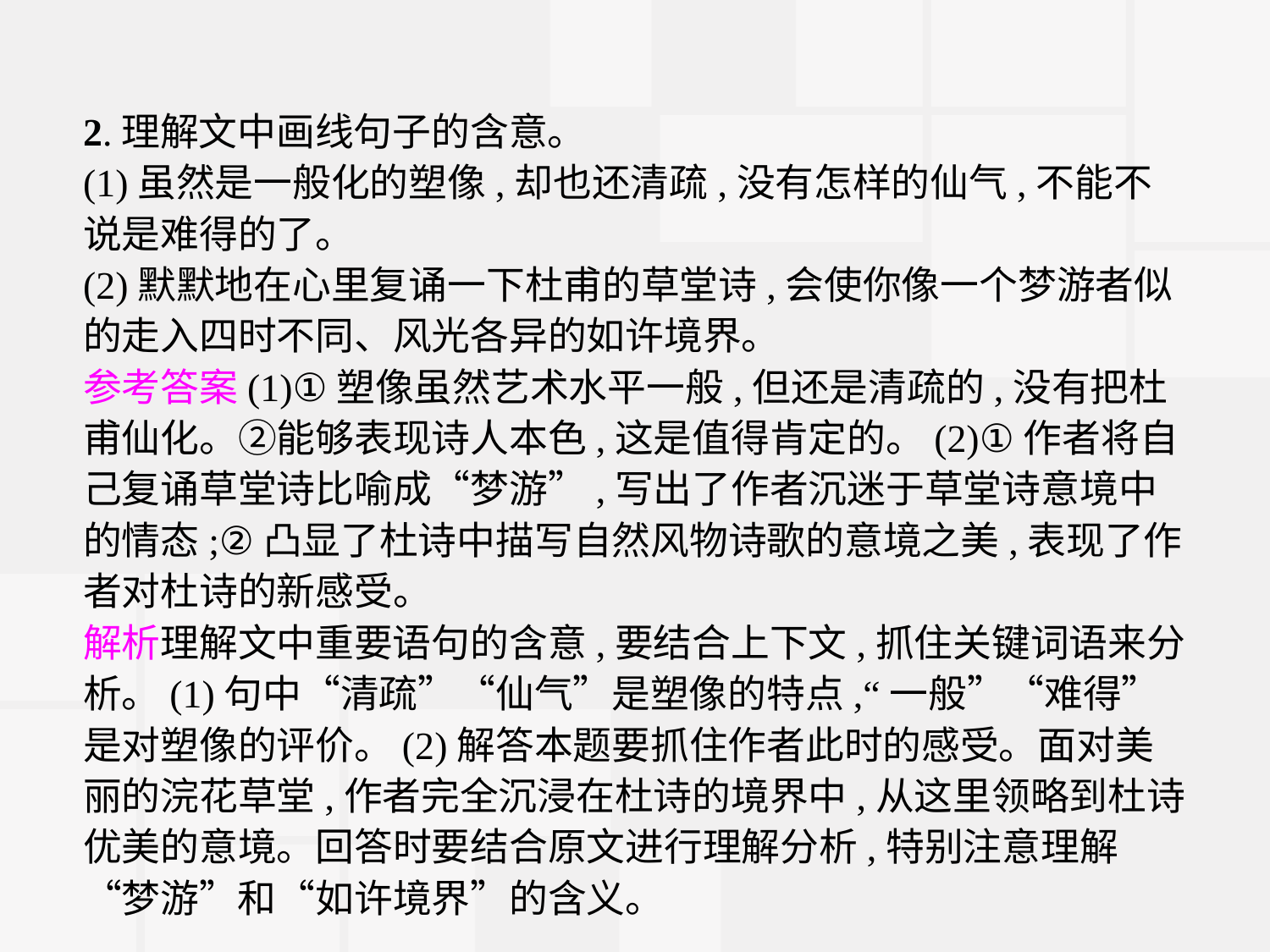

2.理解文中画线句子的含意。
(1)虽然是一般化的塑像,却也还清疏,没有怎样的仙气,不能不说是难得的了。
(2)默默地在心里复诵一下杜甫的草堂诗,会使你像一个梦游者似的走入四时不同、风光各异的如许境界。
参考答案(1)①塑像虽然艺术水平一般,但还是清疏的,没有把杜甫仙化。②能够表现诗人本色,这是值得肯定的。(2)①作者将自己复诵草堂诗比喻成“梦游”,写出了作者沉迷于草堂诗意境中的情态;②凸显了杜诗中描写自然风物诗歌的意境之美,表现了作者对杜诗的新感受。
解析理解文中重要语句的含意,要结合上下文,抓住关键词语来分析。(1)句中“清疏”“仙气”是塑像的特点,“一般”“难得”是对塑像的评价。(2)解答本题要抓住作者此时的感受。面对美丽的浣花草堂,作者完全沉浸在杜诗的境界中,从这里领略到杜诗优美的意境。回答时要结合原文进行理解分析,特别注意理解“梦游”和“如许境界”的含义。